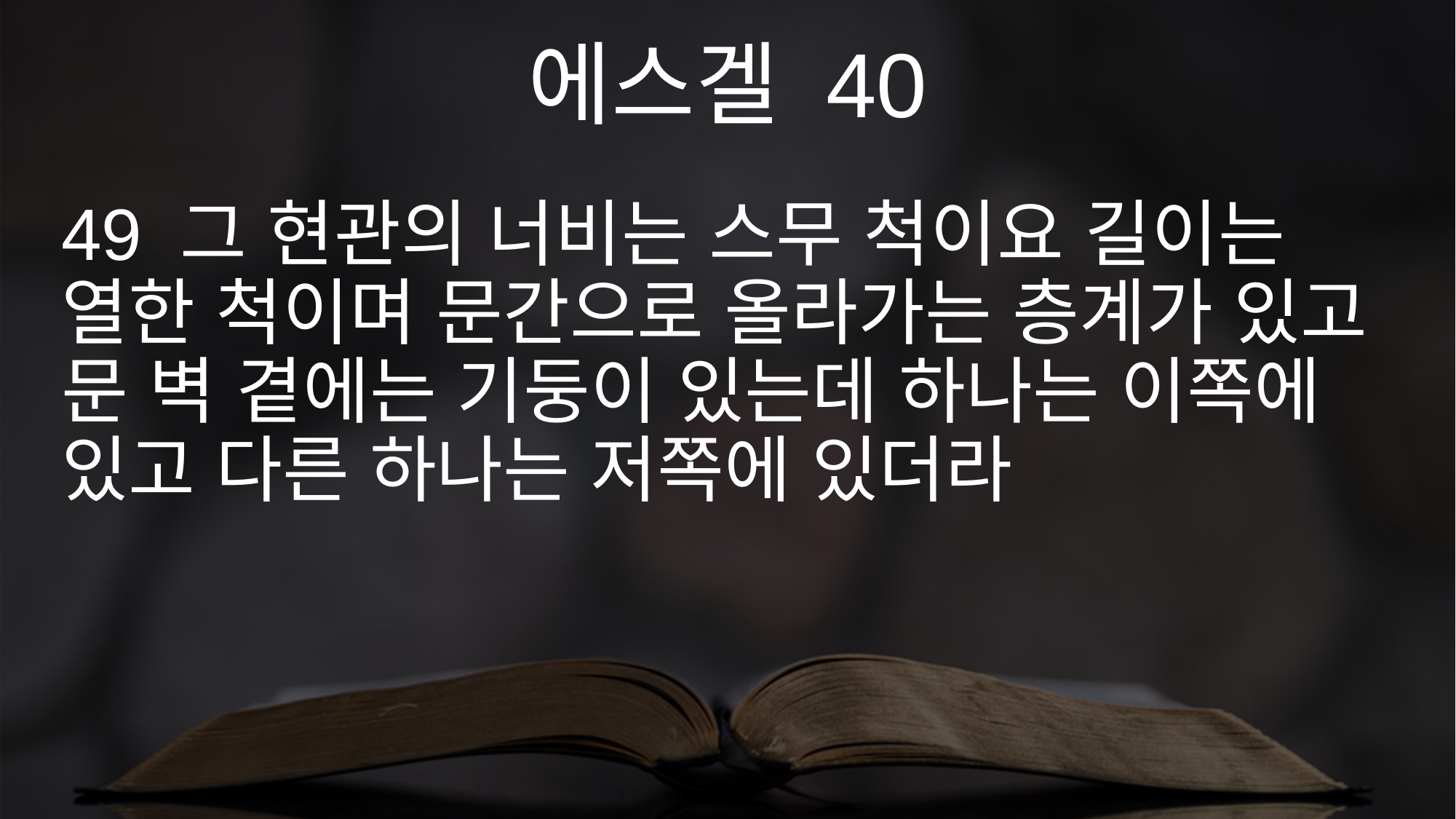

에스겔 40
49 그 현관의 너비는 스무 척이요 길이는 열한 척이며 문간으로 올라가는 층계가 있고 문 벽 곁에는 기둥이 있는데 하나는 이쪽에 있고 다른 하나는 저쪽에 있더라